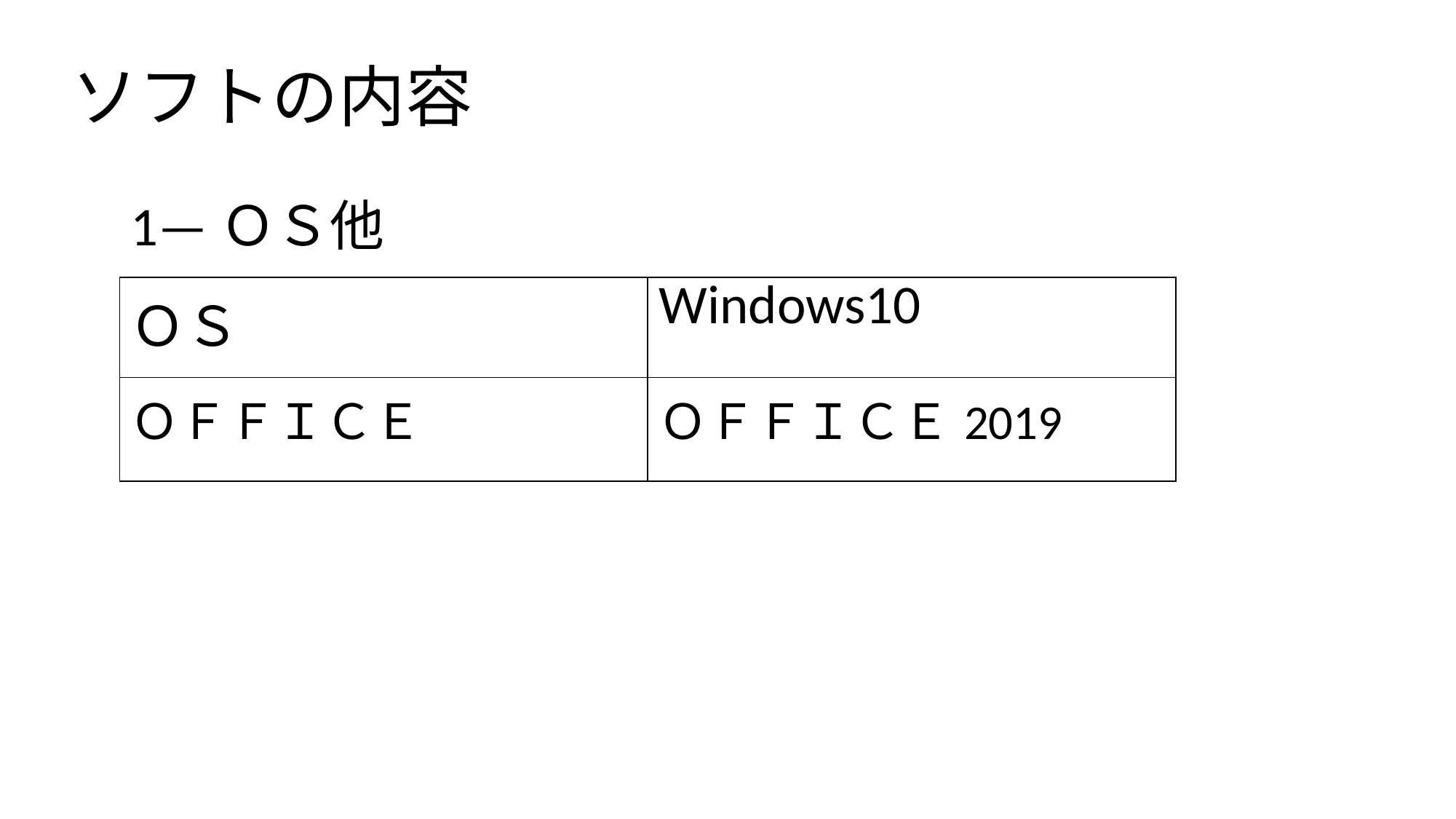

# ソフトの内容
1—ＯＳ他
| ＯＳ | Windows10 |
| --- | --- |
| ＯＦＦＩＣＥ | ＯＦＦＩＣＥ2019 |